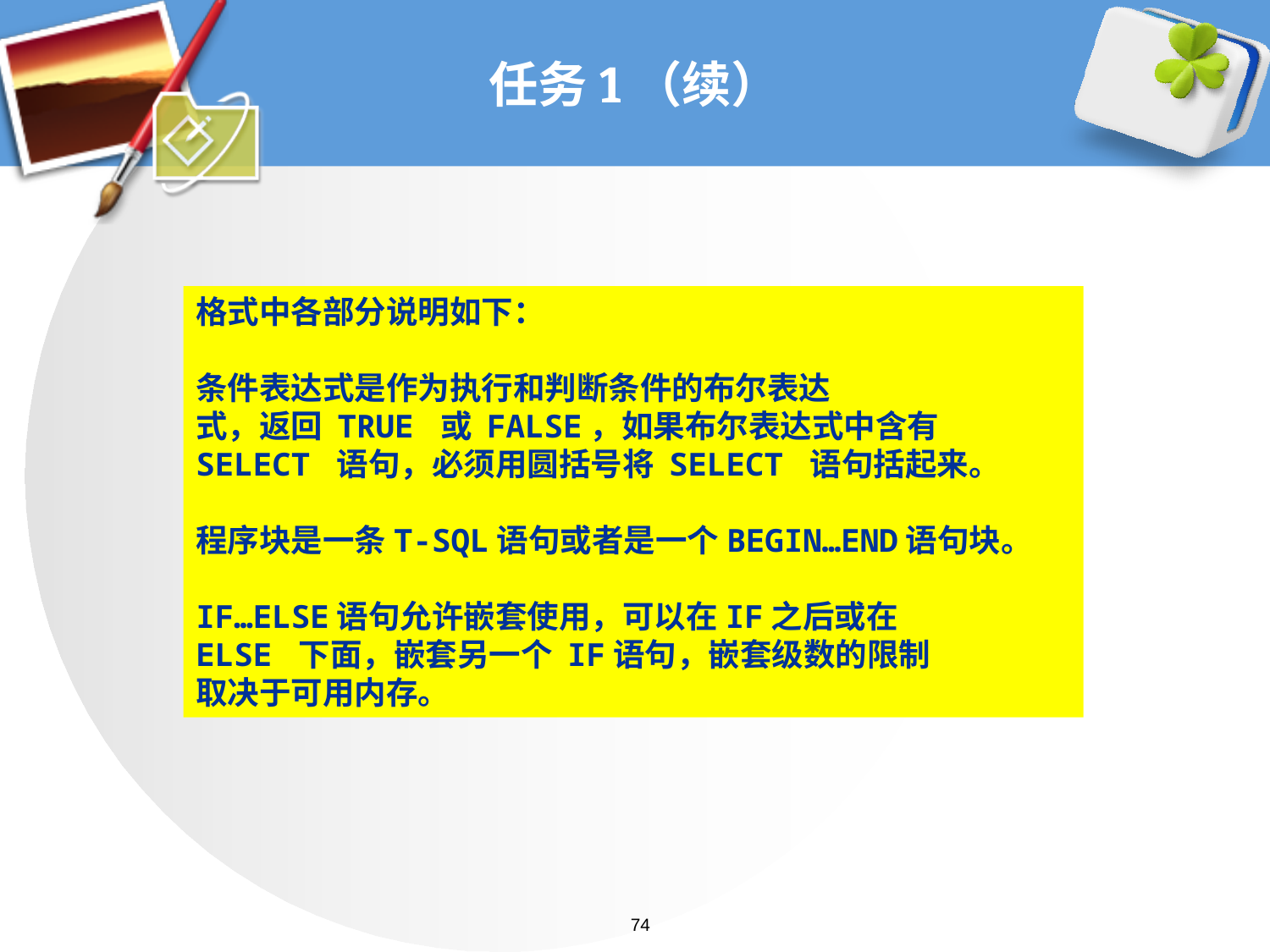

# 任务1（续）
格式中各部分说明如下：

条件表达式是作为执行和判断条件的布尔表达
式，返回 TRUE 或 FALSE，如果布尔表达式中含有
SELECT 语句，必须用圆括号将 SELECT 语句括起来。

程序块是一条T-SQL语句或者是一个BEGIN…END语句块。

IF…ELSE语句允许嵌套使用，可以在IF之后或在
ELSE 下面，嵌套另一个 IF语句，嵌套级数的限制
取决于可用内存。
74